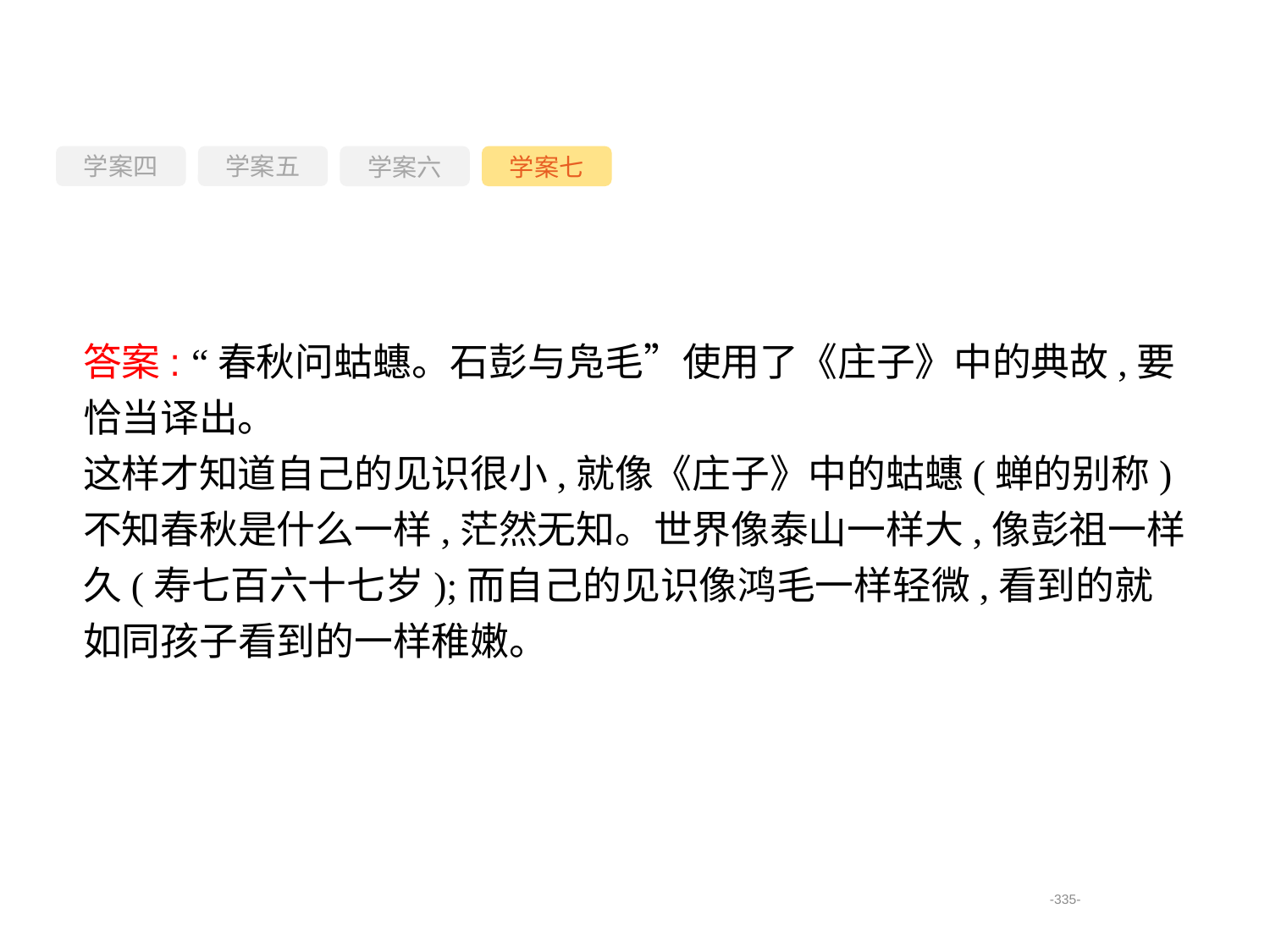

学案四
学案六
学案七
学案五
答案: “春秋问蛄蟪。石彭与凫毛”使用了《庄子》中的典故,要恰当译出。
这样才知道自己的见识很小,就像《庄子》中的蛄蟪(蝉的别称)不知春秋是什么一样,茫然无知。世界像泰山一样大,像彭祖一样久(寿七百六十七岁);而自己的见识像鸿毛一样轻微,看到的就如同孩子看到的一样稚嫩。
-335-